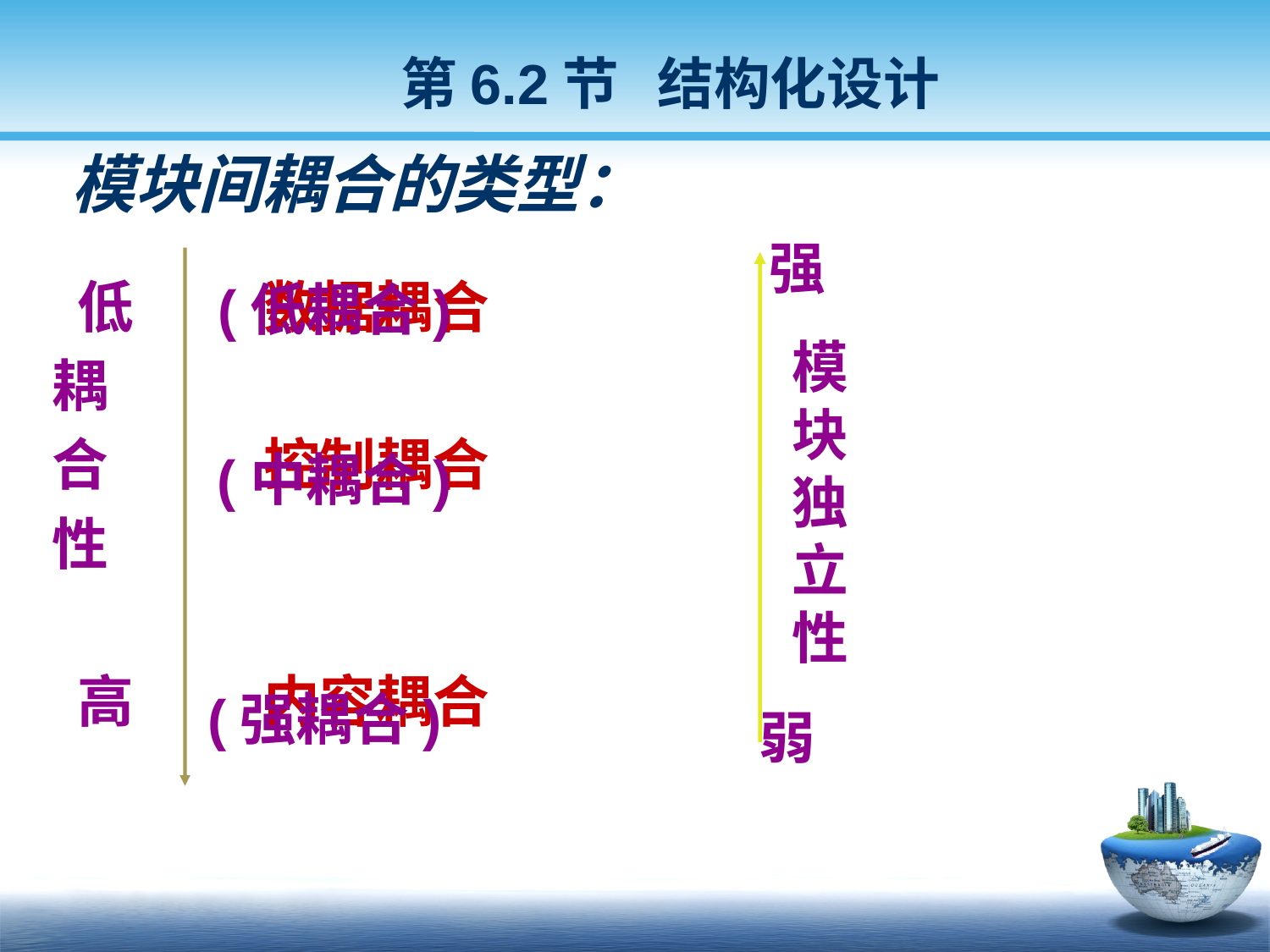

第6.2节   结构化设计

# 模块间耦合的类型：

    低          数据耦合
  耦
  合            控制耦合
  性

    高          内容耦合
强

(低耦合)
模
块
独
立
性
(中耦合)
(强耦合)
弱